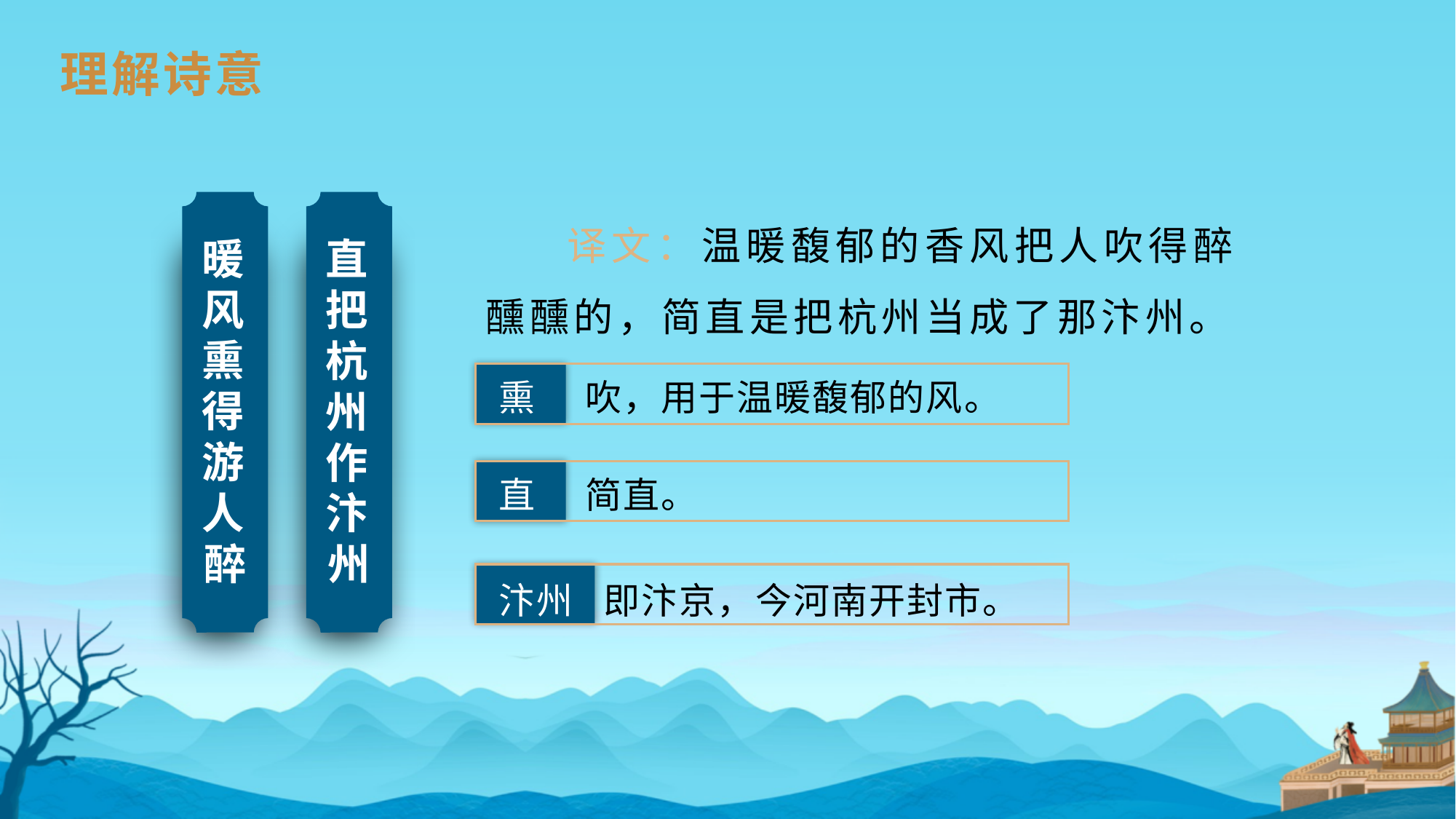

理解诗意

     译文：温暖馥郁的香风把人吹得醉醺醺的，简直是把杭州当成了那汴州。
暖风熏得游人醉
直把杭州作汴州
熏     吹，用于温暖馥郁的风。

直     简直。

汴州   即汴京，今河南开封市。